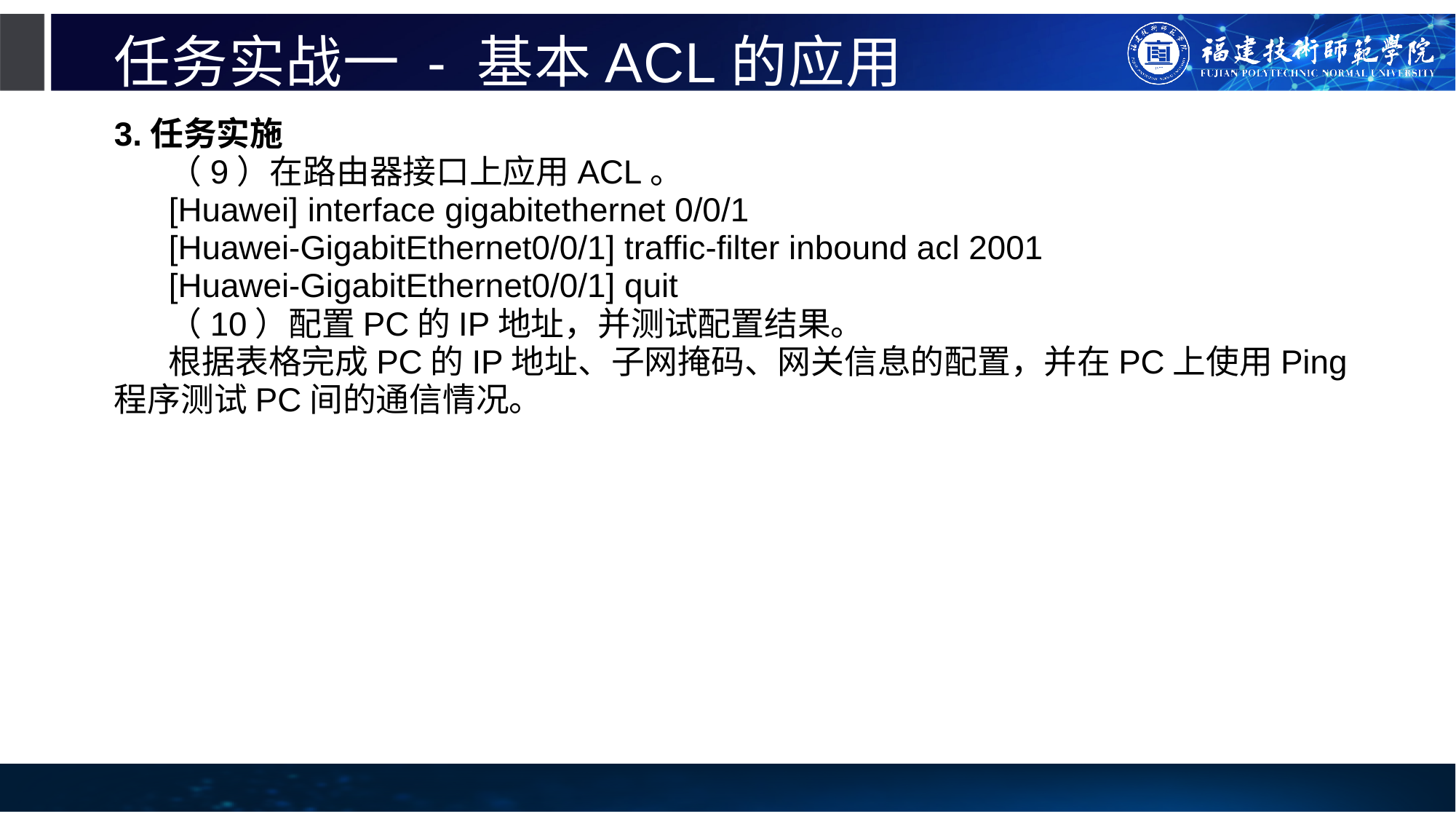

# 任务实战一 - 基本ACL的应用
3.任务实施
（9）在路由器接口上应用ACL。
[Huawei] interface gigabitethernet 0/0/1
[Huawei-GigabitEthernet0/0/1] traffic-filter inbound acl 2001
[Huawei-GigabitEthernet0/0/1] quit
（10）配置PC的IP地址，并测试配置结果。
根据表格完成PC的IP地址、子网掩码、网关信息的配置，并在PC上使用Ping程序测试PC间的通信情况。